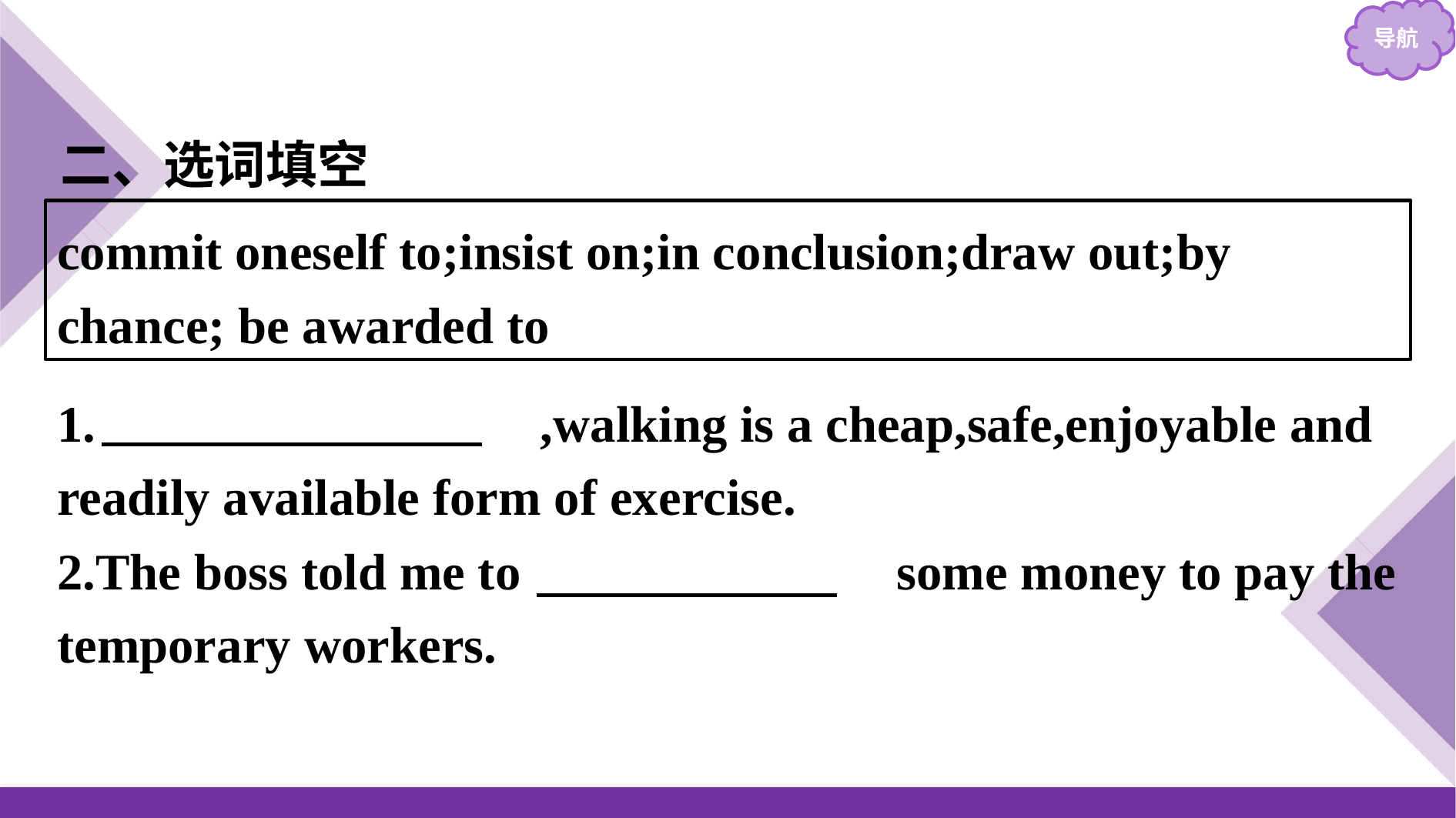

二、选词填空
commit oneself to;insist on;in conclusion;draw out;by chance; be awarded to
1.　In conclusion　,walking is a cheap,safe,enjoyable and readily available form of exercise.
2.The boss told me to 　draw out　 some money to pay the temporary workers.